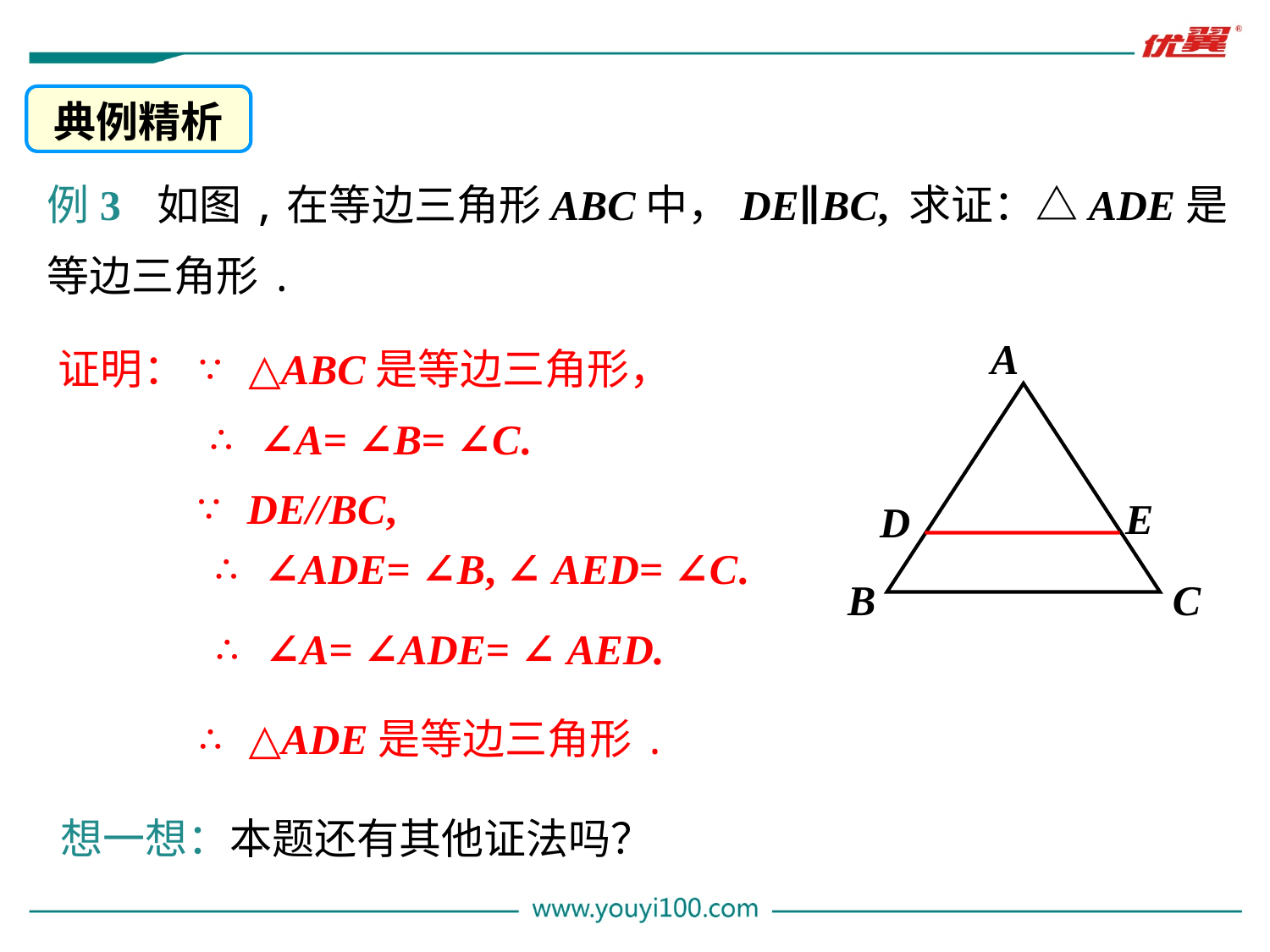

典例精析
例3 如图,在等边三角形ABC中，DE∥BC, 求证：△ADE是等边三角形.
A

E
D

B
C
证明：
∵ △ABC是等边三角形，
∴ ∠A= ∠B= ∠C.
∵ DE//BC,
∴ ∠ADE= ∠B, ∠ AED= ∠C.
∴ ∠A= ∠ADE= ∠ AED.
∴ △ADE是等边三角形.
想一想：本题还有其他证法吗？